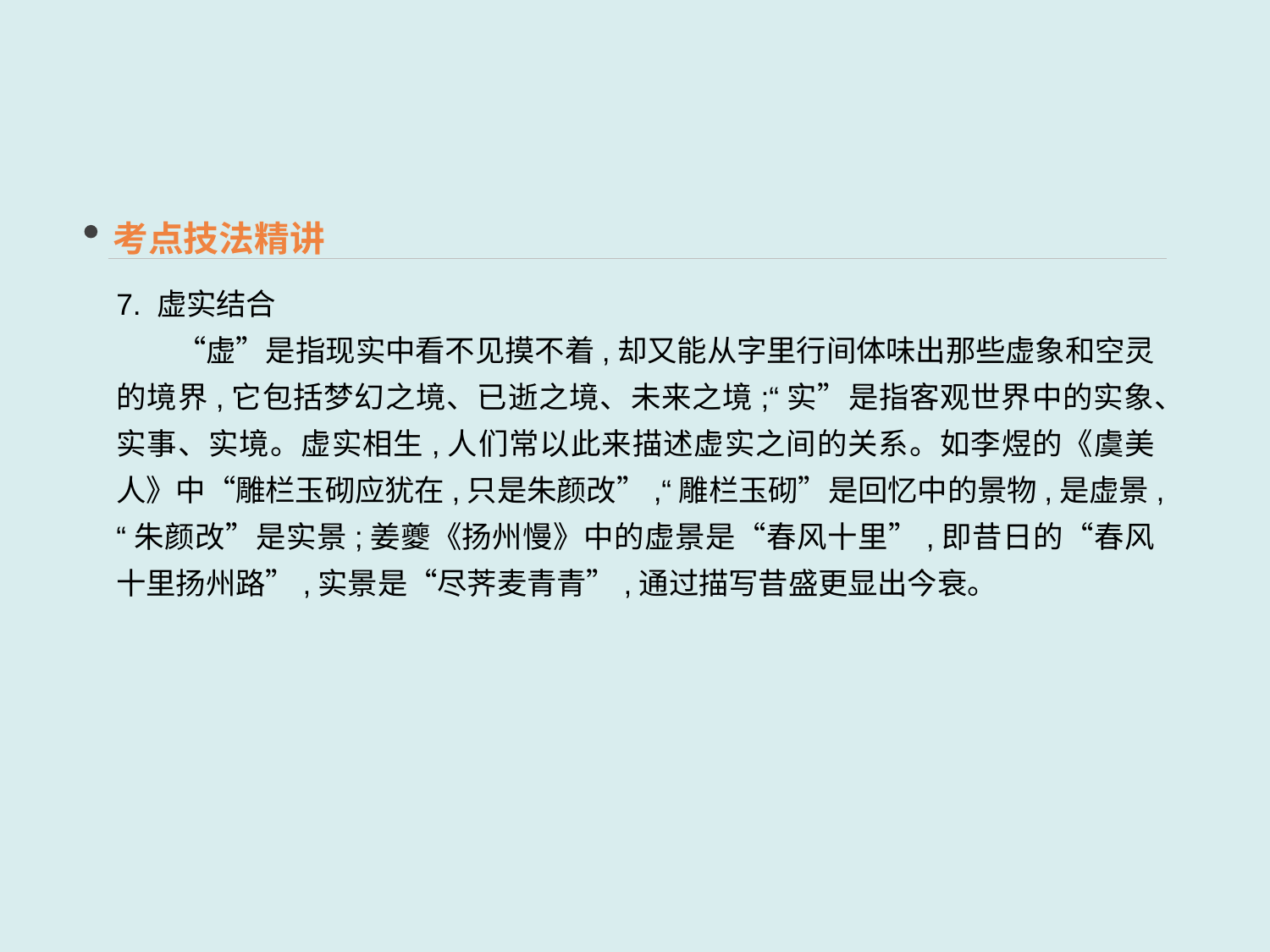

考点技法精讲

7. 虚实结合
　　“虚”是指现实中看不见摸不着,却又能从字里行间体味出那些虚象和空灵的境界,它包括梦幻之境、已逝之境、未来之境;“实”是指客观世界中的实象、实事、实境。虚实相生,人们常以此来描述虚实之间的关系。如李煜的《虞美人》中“雕栏玉砌应犹在,只是朱颜改”,“雕栏玉砌”是回忆中的景物,是虚景,“朱颜改”是实景;姜夔《扬州慢》中的虚景是“春风十里”,即昔日的“春风十里扬州路”,实景是“尽荠麦青青”,通过描写昔盛更显出今衰。